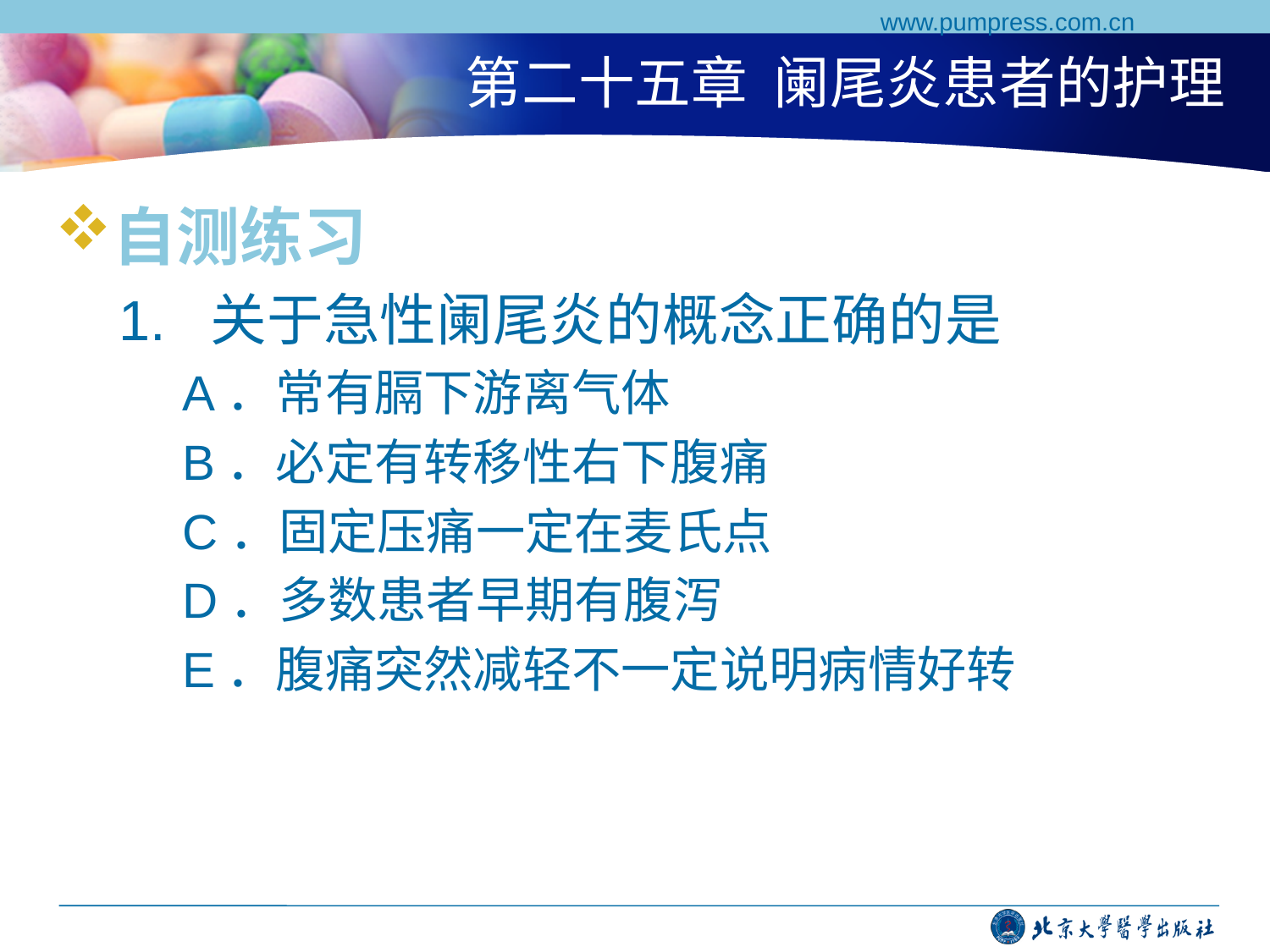

www.pumpress.com.cn
# 第二十五章  阑尾炎患者的护理
自测练习
1.  关于急性阑尾炎的概念正确的是
A．常有膈下游离气体
B．必定有转移性右下腹痛
C．固定压痛一定在麦氏点
D．多数患者早期有腹泻
E．腹痛突然减轻不一定说明病情好转